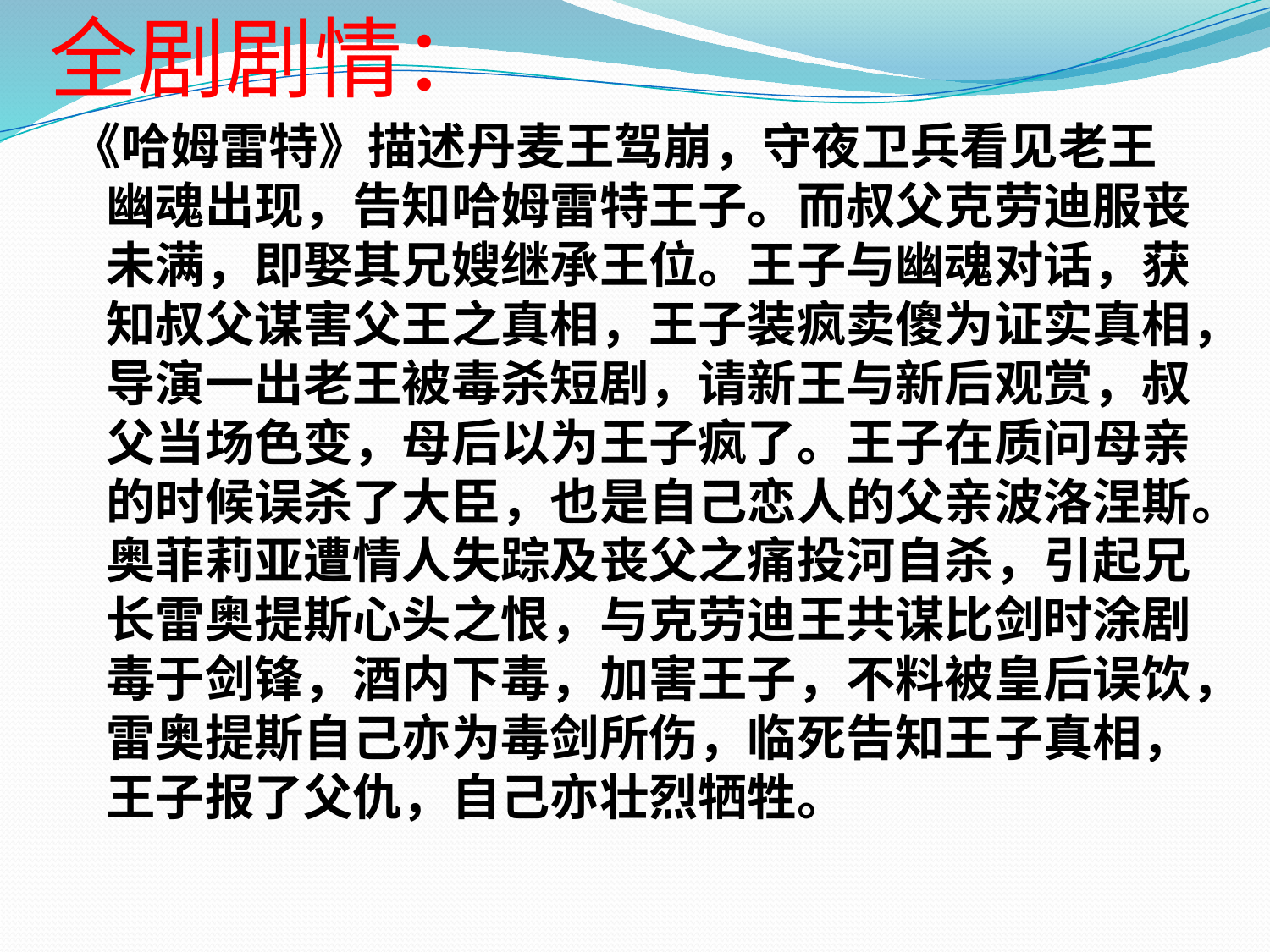

# 全剧剧情：
《哈姆雷特》描述丹麦王驾崩，守夜卫兵看见老王幽魂出现，告知哈姆雷特王子。而叔父克劳迪服丧未满，即娶其兄嫂继承王位。王子与幽魂对话，获知叔父谋害父王之真相，王子装疯卖傻为证实真相，导演一出老王被毒杀短剧，请新王与新后观赏，叔父当场色变，母后以为王子疯了。王子在质问母亲的时候误杀了大臣，也是自己恋人的父亲波洛涅斯。奥菲莉亚遭情人失踪及丧父之痛投河自杀，引起兄长雷奥提斯心头之恨，与克劳迪王共谋比剑时涂剧毒于剑锋，酒内下毒，加害王子，不料被皇后误饮，雷奥提斯自己亦为毒剑所伤，临死告知王子真相，王子报了父仇，自己亦壮烈牺牲。